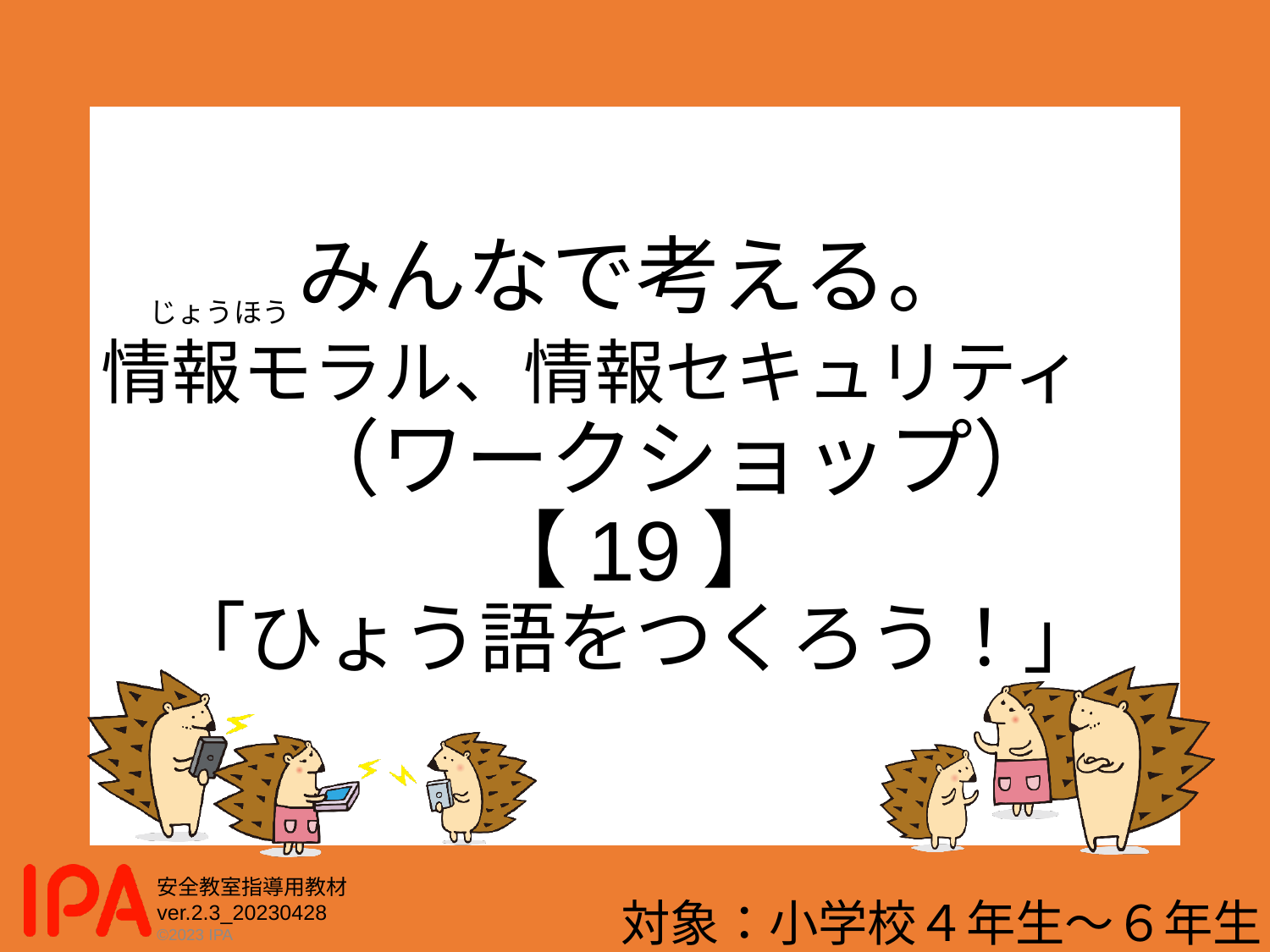

# みんなで考える。 情報モラル、情報セキュリティ　　（ワークショップ） 【19】 「ひょう語をつくろう！」
じょうほう
対象：小学校４年生～６年生